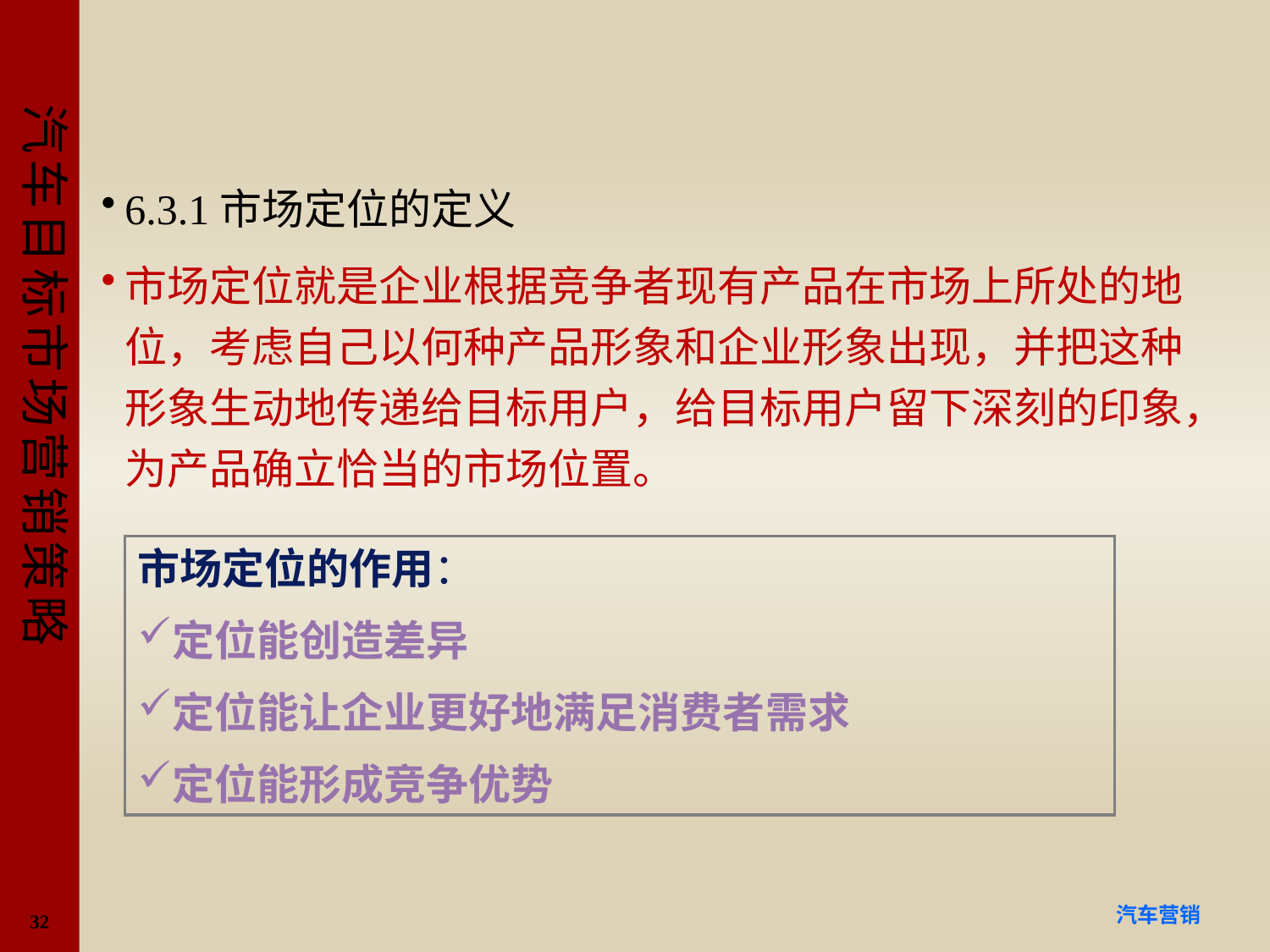

#
6.3.1市场定位的定义
市场定位就是企业根据竞争者现有产品在市场上所处的地位，考虑自己以何种产品形象和企业形象出现，并把这种形象生动地传递给目标用户，给目标用户留下深刻的印象，为产品确立恰当的市场位置。

市场定位的作用：
定位能创造差异
定位能让企业更好地满足消费者需求
定位能形成竞争优势
32